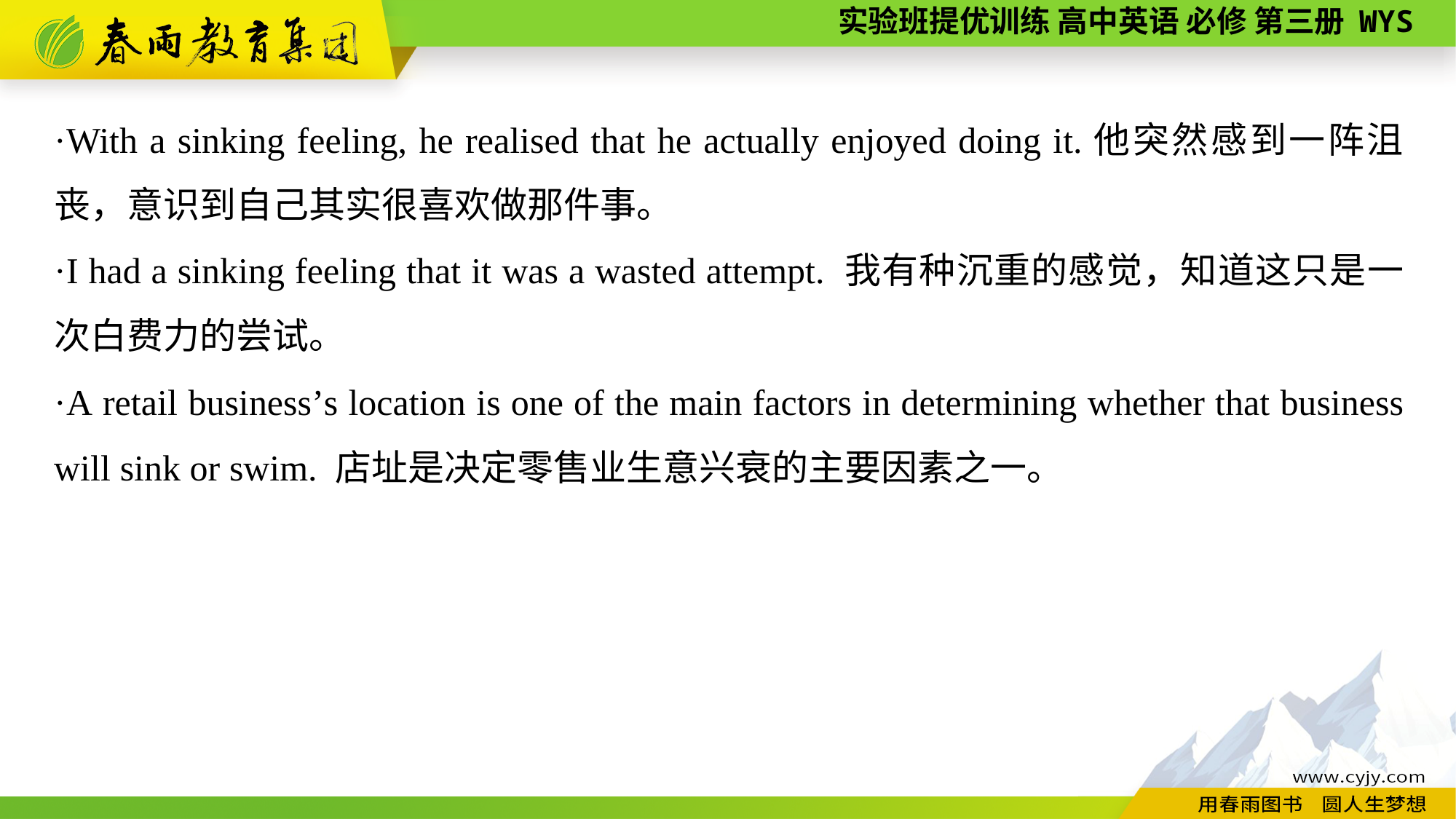

·With a sinking feeling, he realised that he actually enjoyed doing it.他突然感到一阵沮丧，意识到自己其实很喜欢做那件事。
·I had a sinking feeling that it was a wasted attempt. 我有种沉重的感觉，知道这只是一次白费力的尝试。
·A retail business’s location is one of the main factors in determining whether that business will sink or swim. 店址是决定零售业生意兴衰的主要因素之一。